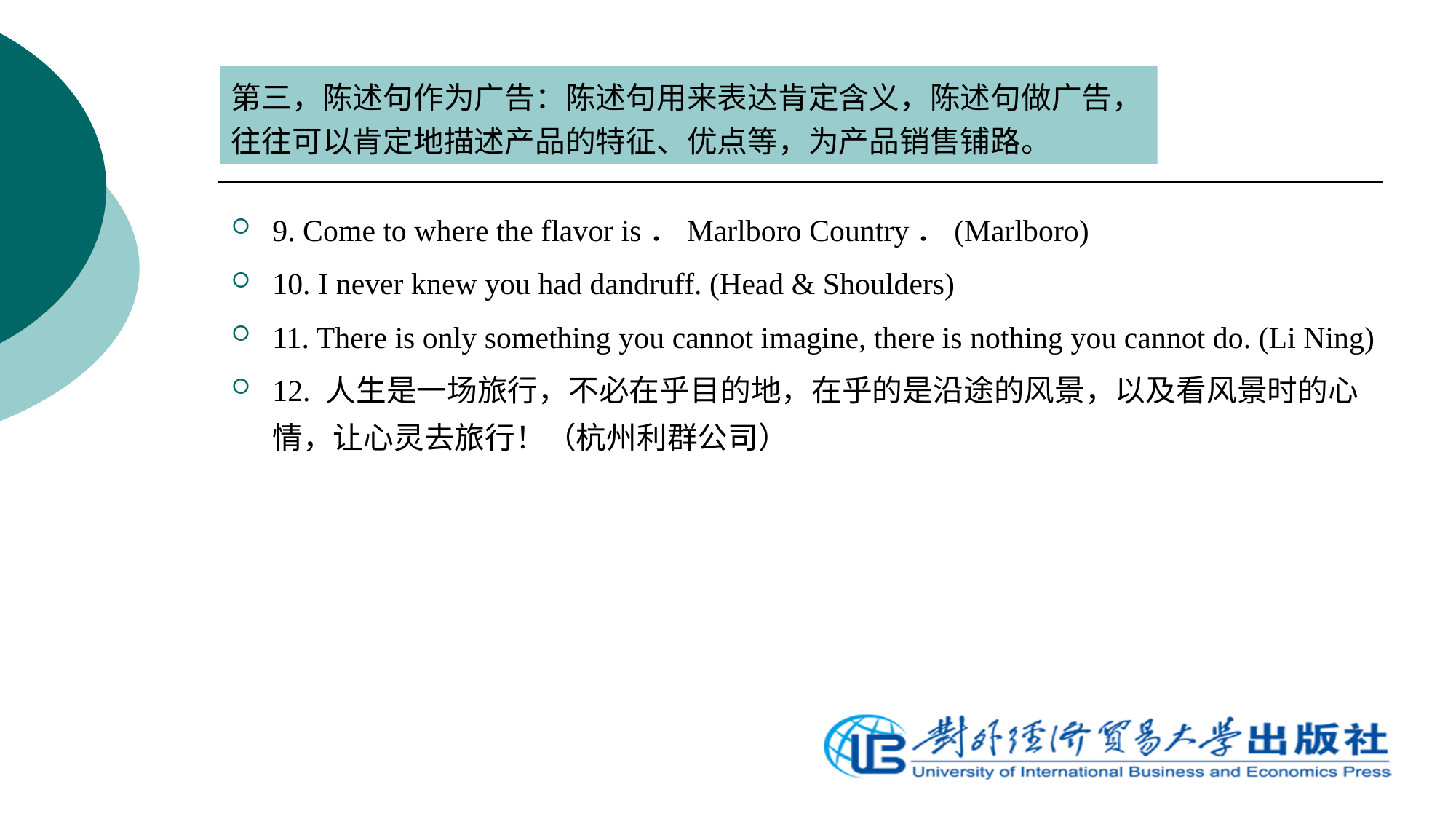

第三，陈述句作为广告：陈述句用来表达肯定含义，陈述句做广告，往往可以肯定地描述产品的特征、优点等，为产品销售铺路。
9. Come to where the flavor is．Marlboro Country．(Marlboro)
10. I never knew you had dandruff. (Head & Shoulders)
11. There is only something you cannot imagine, there is nothing you cannot do. (Li Ning)
12. 人生是一场旅行，不必在乎目的地，在乎的是沿途的风景，以及看风景时的心情，让心灵去旅行！（杭州利群公司）